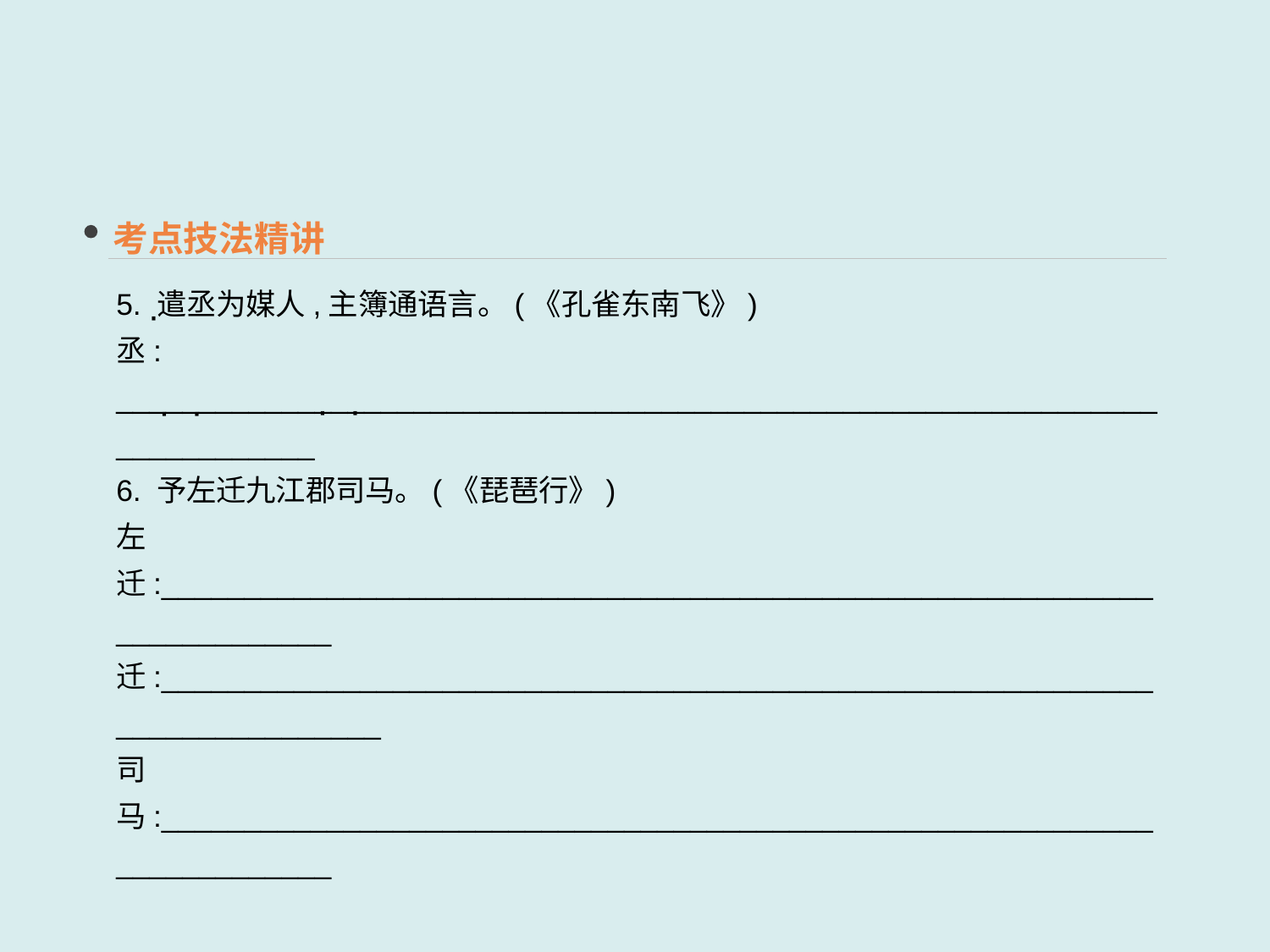

考点技法精讲

5. 遣丞为媒人,主簿通语言。(《孔雀东南飞》)
丞: ___________________________________________________________________________
6. 予左迁九江郡司马。(《琵琶行》)
左迁:_________________________________________________________________________
迁:____________________________________________________________________________
司马:_________________________________________________________________________

 ·  ·
 ·  ·
 ·